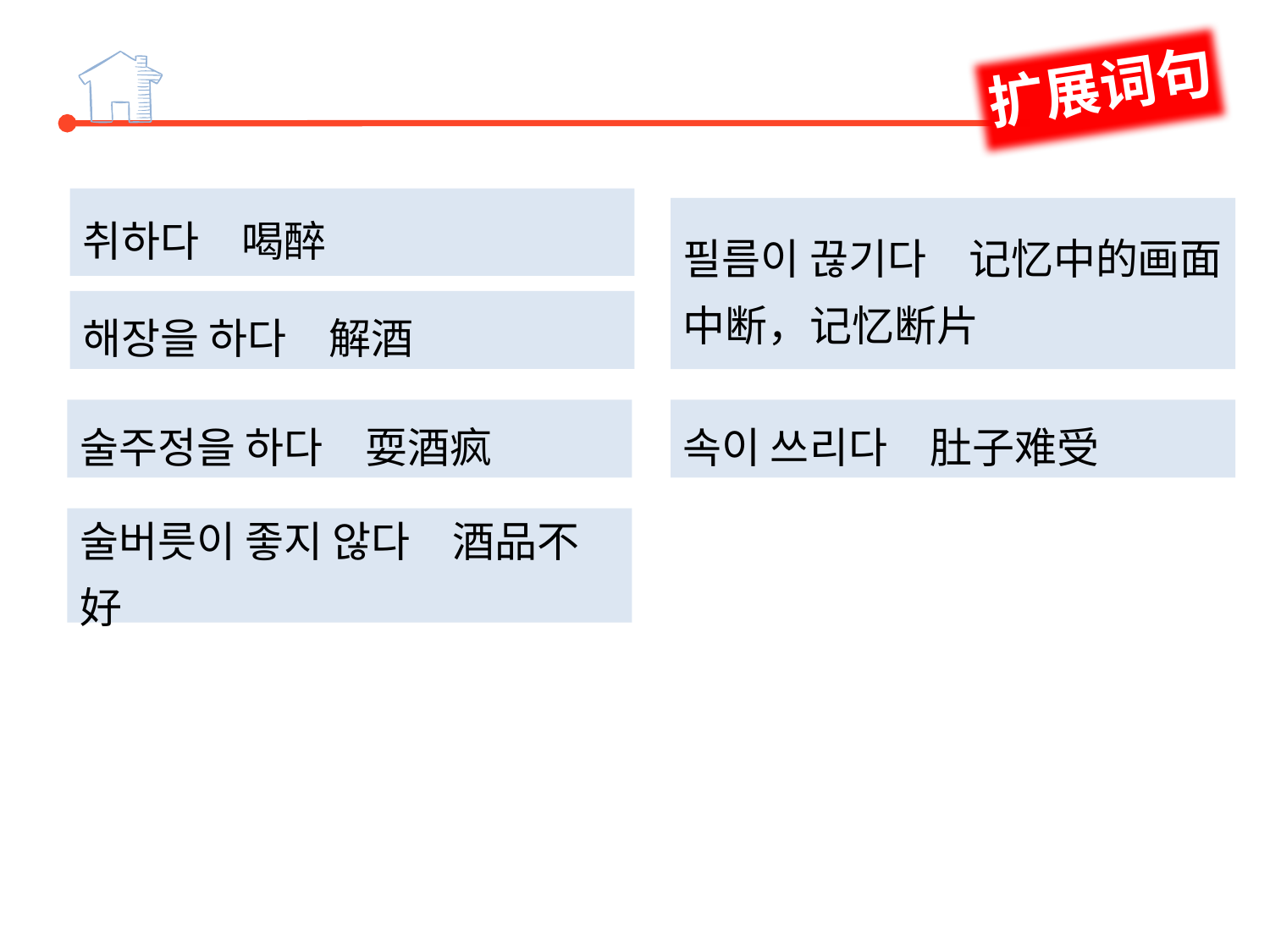

扩展词句

취하다　喝醉
필름이 끊기다　记忆中的画面中断，记忆断片
해장을 하다　解酒
술주정을 하다　耍酒疯
속이 쓰리다　肚子难受
술버릇이 좋지 않다　酒品不好